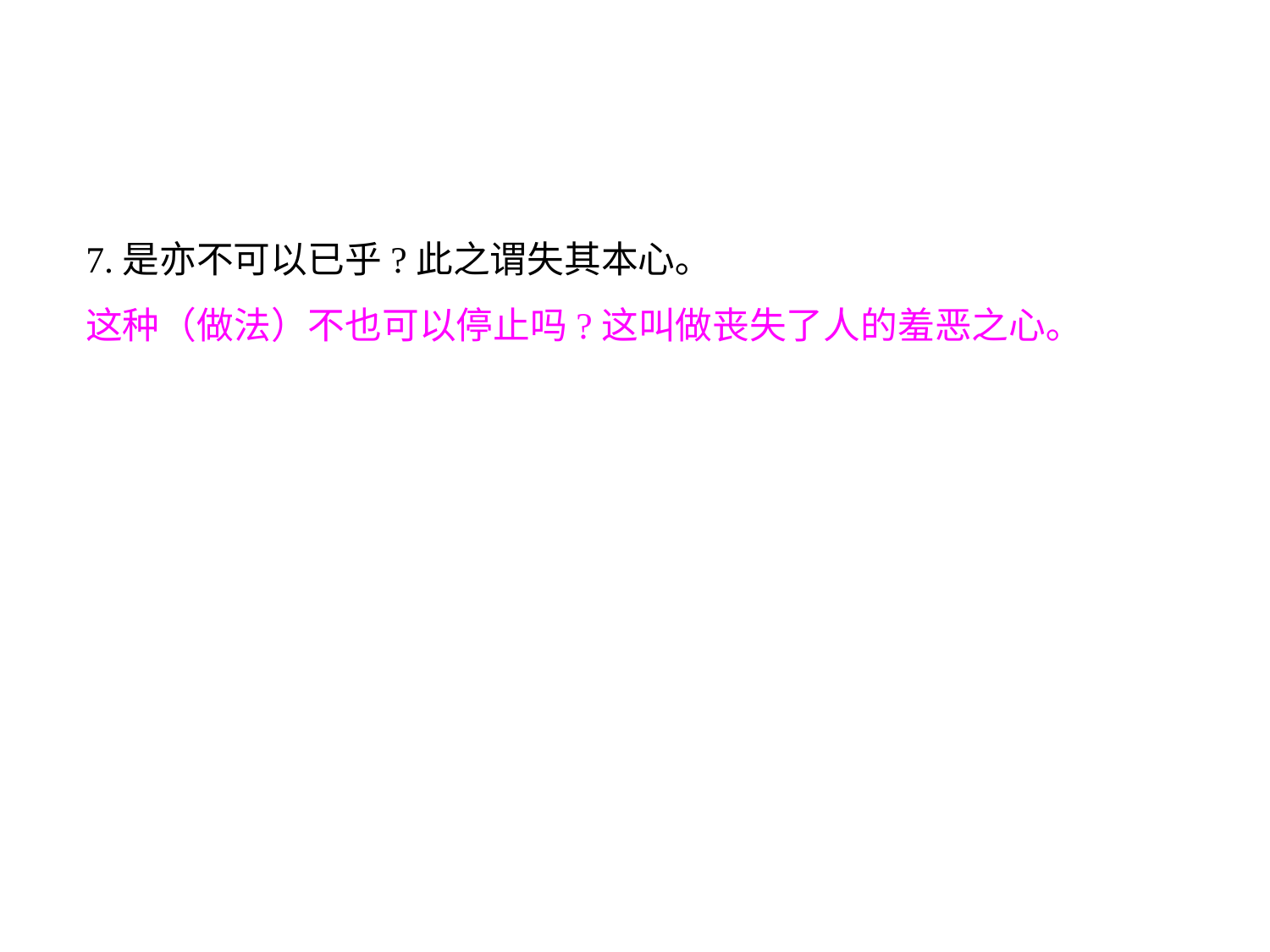

7.是亦不可以已乎?此之谓失其本心｡
这种（做法）不也可以停止吗?这叫做丧失了人的羞恶之心｡